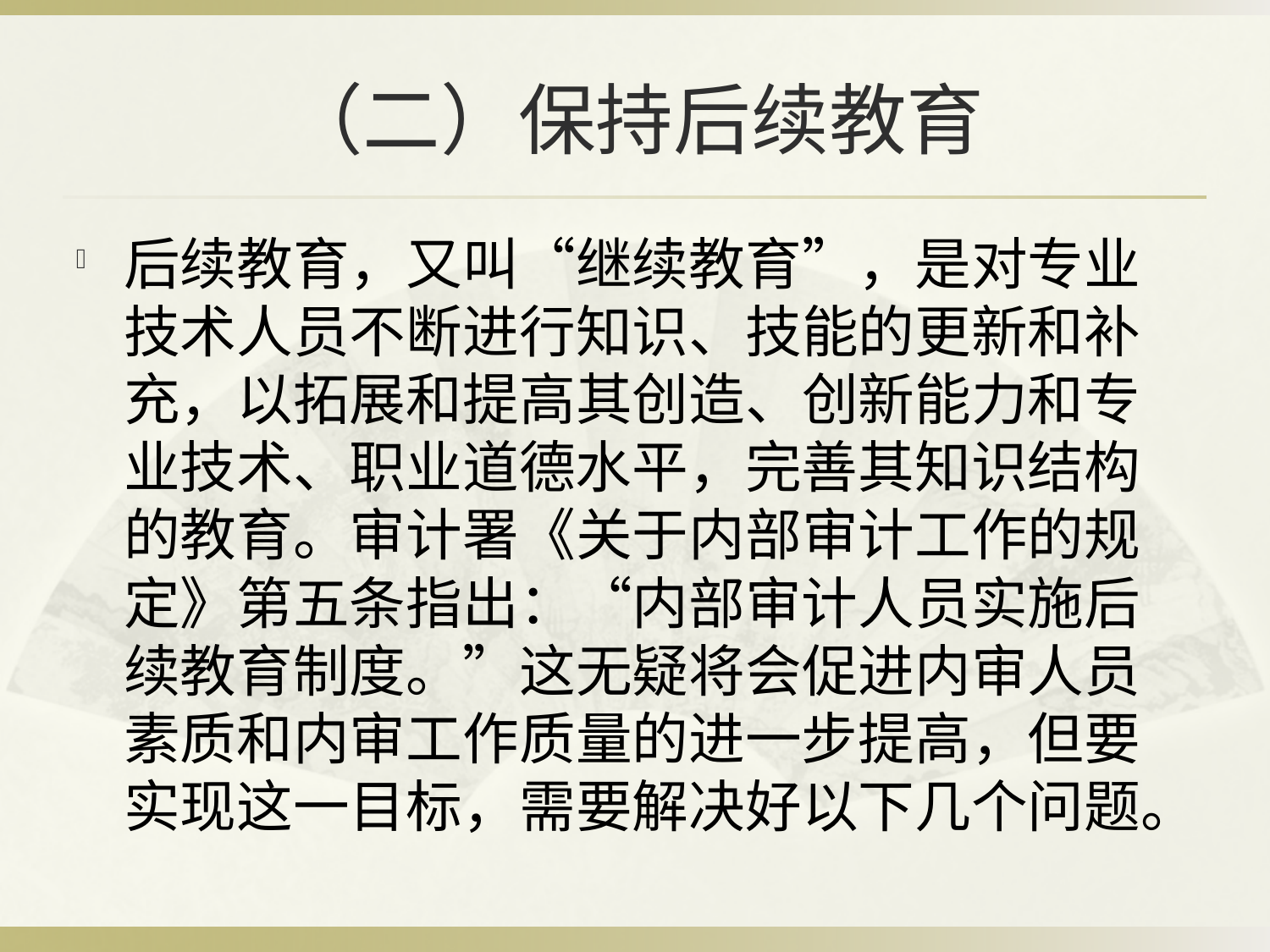

# （二）保持后续教育
后续教育，又叫“继续教育”，是对专业技术人员不断进行知识、技能的更新和补充，以拓展和提高其创造、创新能力和专业技术、职业道德水平，完善其知识结构的教育。审计署《关于内部审计工作的规定》第五条指出：“内部审计人员实施后续教育制度。”这无疑将会促进内审人员素质和内审工作质量的进一步提高，但要实现这一目标，需要解决好以下几个问题。